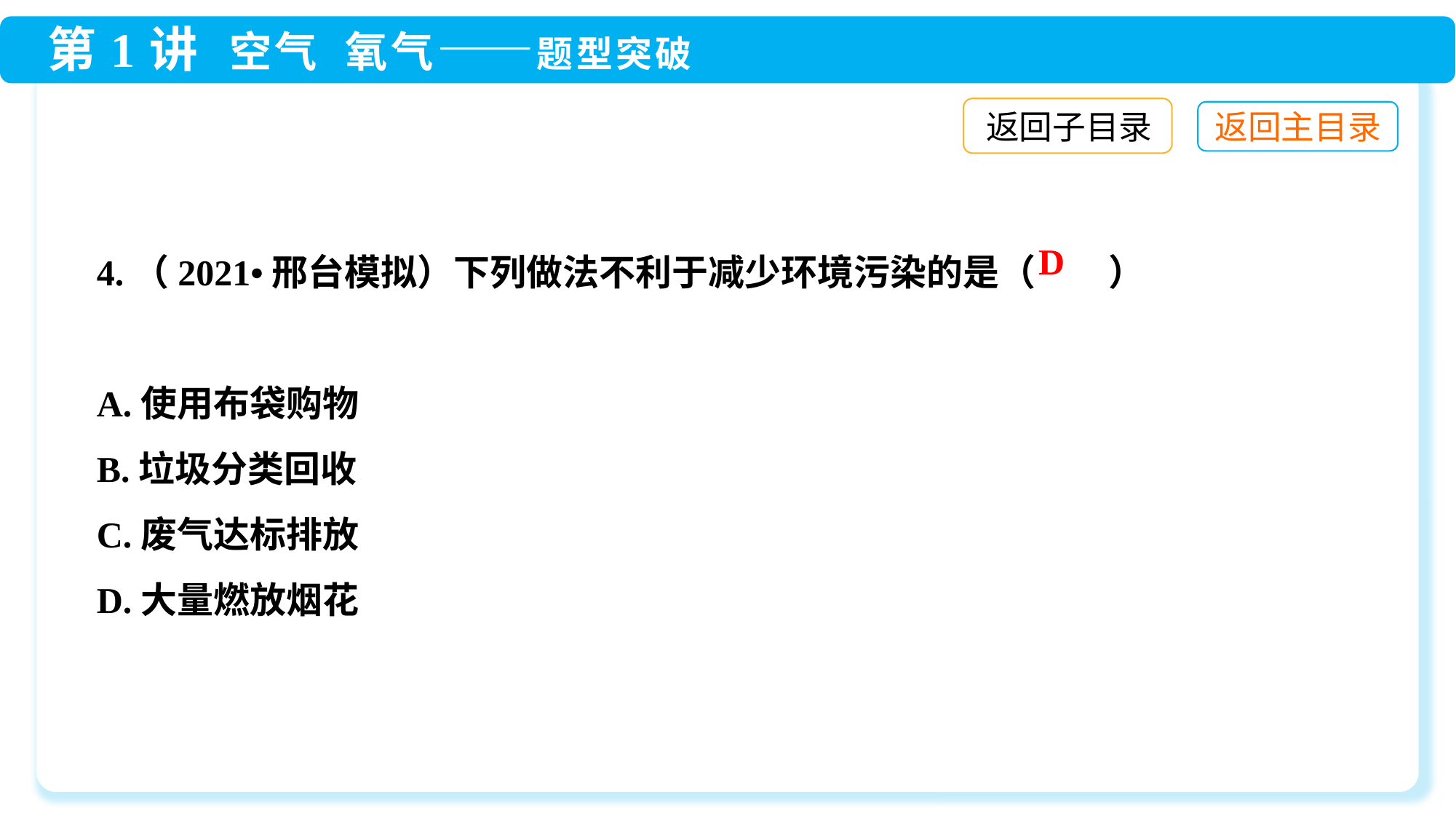

返回子目录
4.（2021•邢台模拟）下列做法不利于减少环境污染的是（　　）

A.使用布袋购物
B.垃圾分类回收
C.废气达标排放
D.大量燃放烟花
D